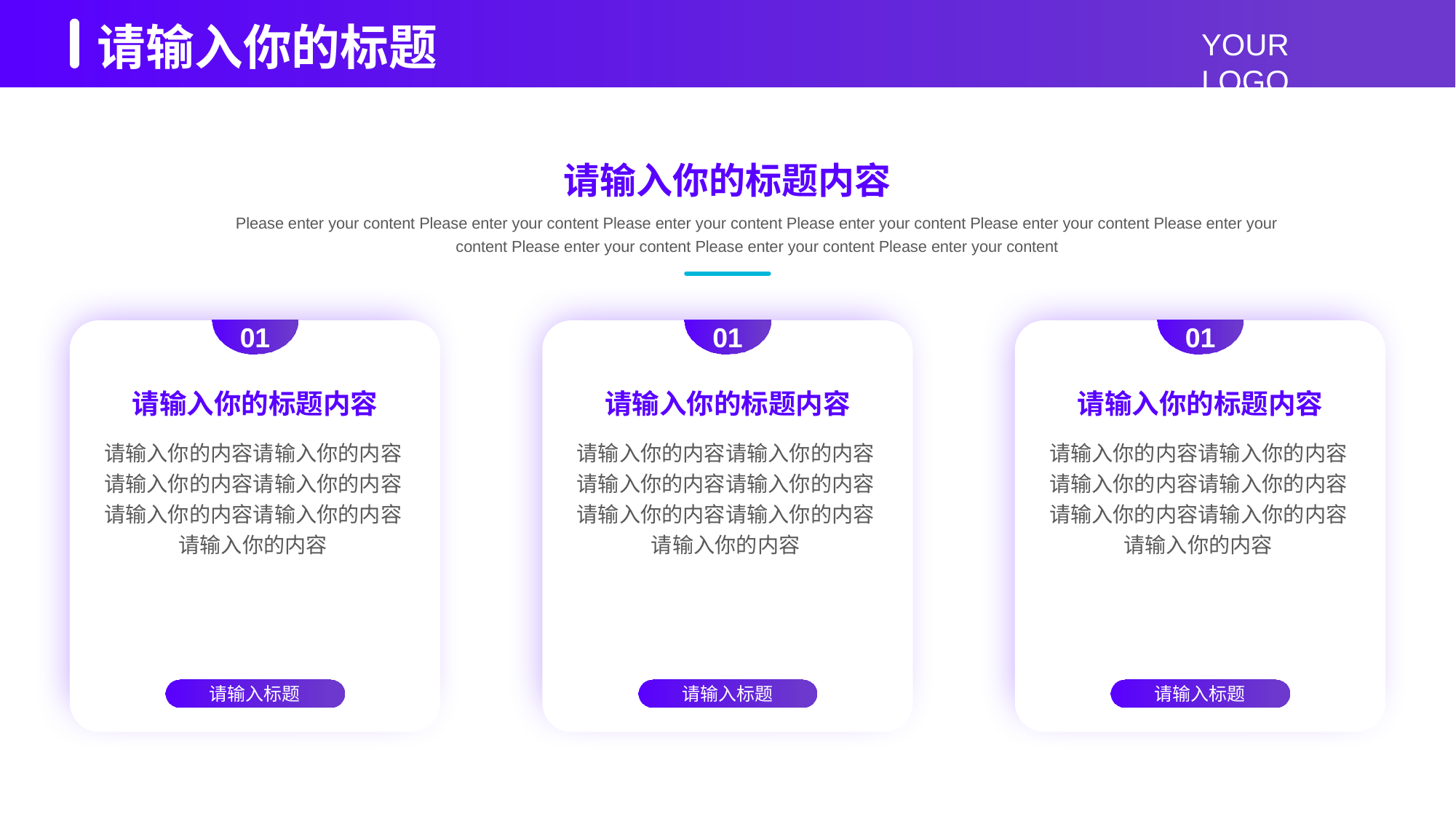

请输入你的标题
请输入你的标题内容
Please enter your content Please enter your content Please enter your content Please enter your content Please enter your content Please enter your content Please enter your content Please enter your content Please enter your content
01

请输入你的标题内容
请输入你的内容请输入你的内容请输入你的内容请输入你的内容请输入你的内容请输入你的内容请输入你的内容

请输入标题
01

请输入你的标题内容
请输入你的内容请输入你的内容请输入你的内容请输入你的内容请输入你的内容请输入你的内容请输入你的内容

请输入标题
01

请输入你的标题内容
请输入你的内容请输入你的内容请输入你的内容请输入你的内容请输入你的内容请输入你的内容请输入你的内容

请输入标题